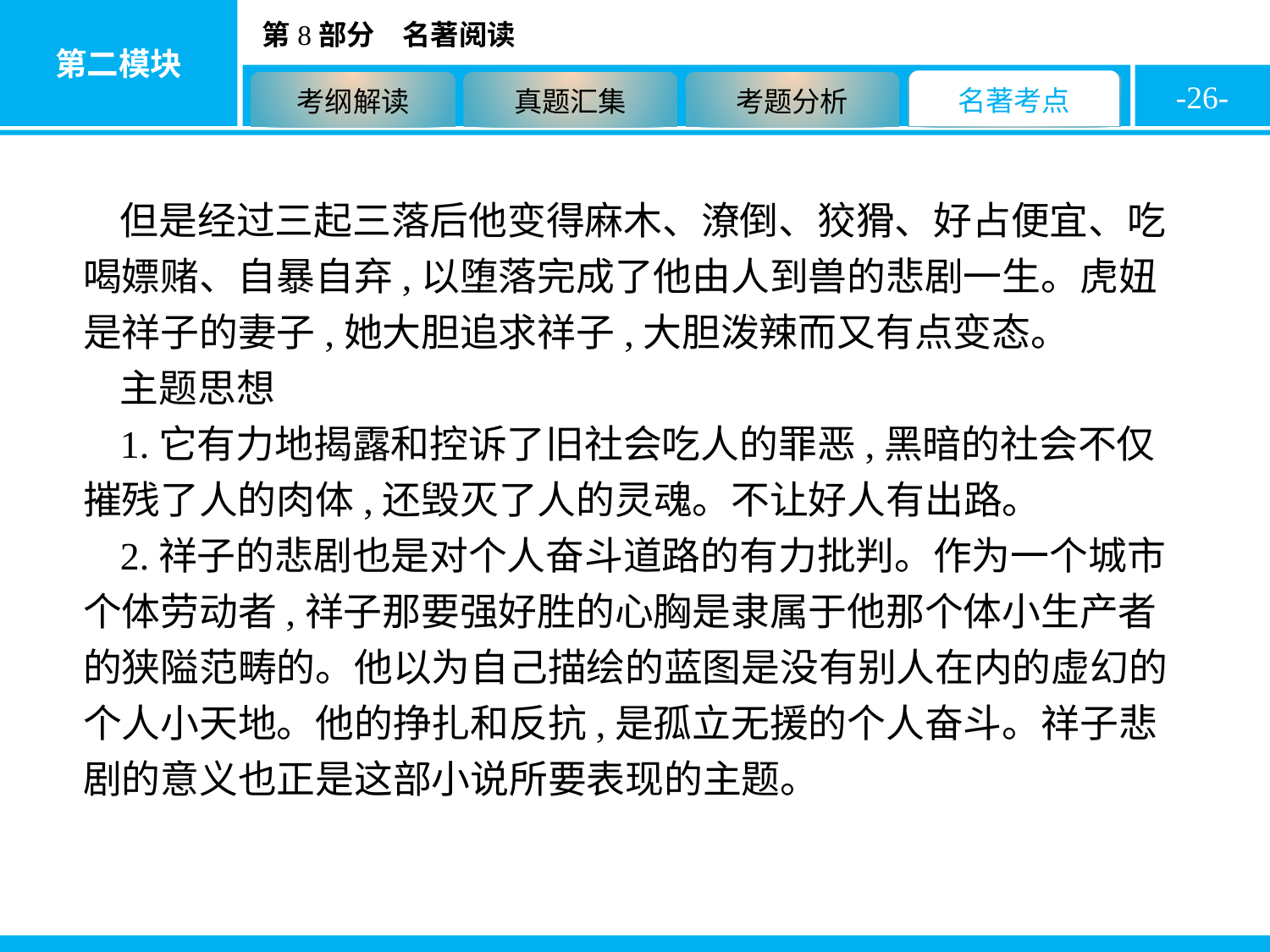

-26-
但是经过三起三落后他变得麻木、潦倒、狡猾、好占便宜、吃喝嫖赌、自暴自弃,以堕落完成了他由人到兽的悲剧一生。虎妞是祥子的妻子,她大胆追求祥子,大胆泼辣而又有点变态。
主题思想
1.它有力地揭露和控诉了旧社会吃人的罪恶,黑暗的社会不仅摧残了人的肉体,还毁灭了人的灵魂。不让好人有出路。
2.祥子的悲剧也是对个人奋斗道路的有力批判。作为一个城市个体劳动者,祥子那要强好胜的心胸是隶属于他那个体小生产者的狭隘范畴的。他以为自己描绘的蓝图是没有别人在内的虚幻的个人小天地。他的挣扎和反抗,是孤立无援的个人奋斗。祥子悲剧的意义也正是这部小说所要表现的主题。